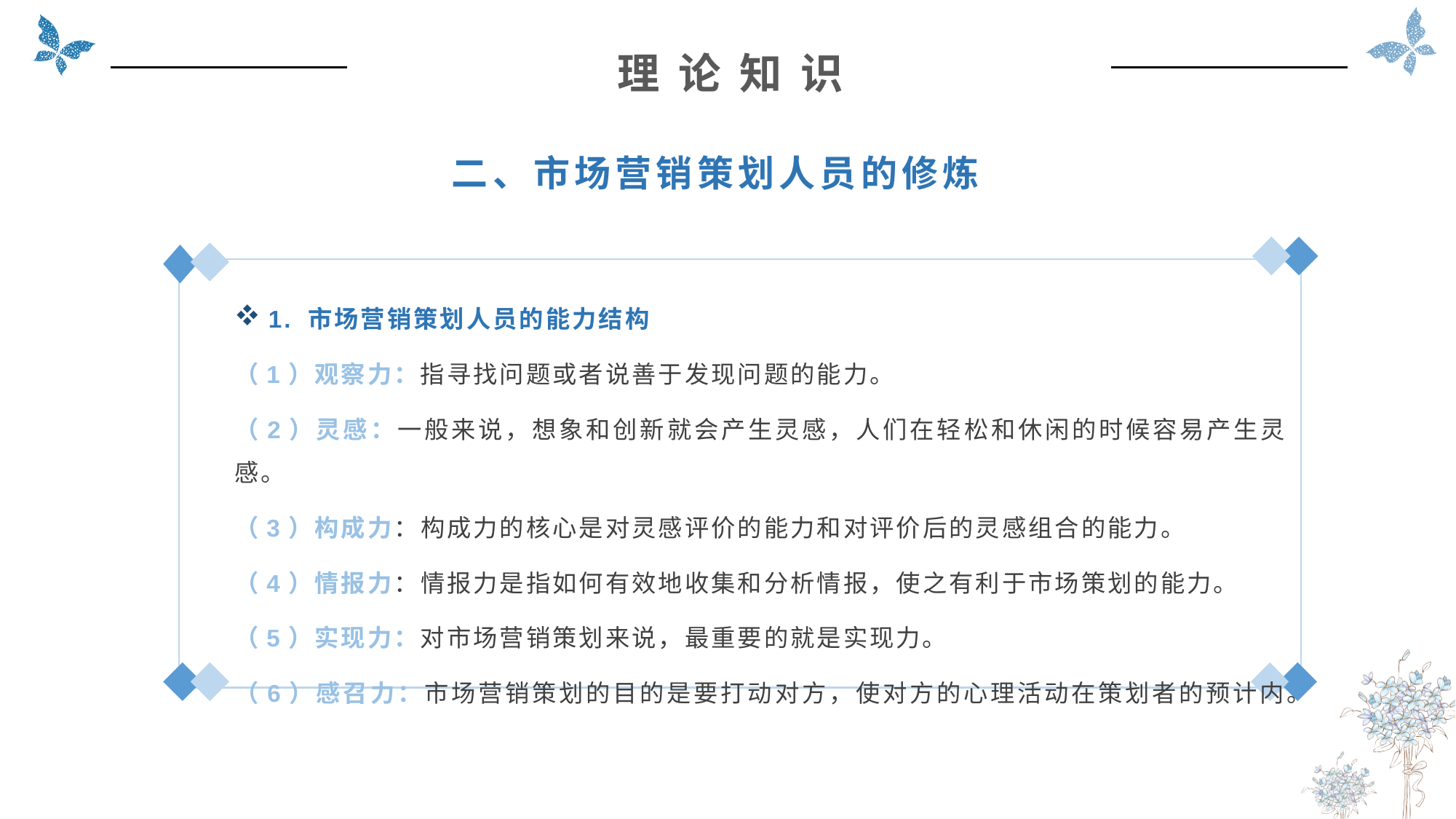

理 论 知 识
二、市场营销策划人员的修炼

1. 市场营销策划人员的能力结构
（1）观察力：指寻找问题或者说善于发现问题的能力。
（2）灵感：一般来说，想象和创新就会产生灵感，人们在轻松和休闲的时候容易产生灵感。
（3）构成力：构成力的核心是对灵感评价的能力和对评价后的灵感组合的能力。
（4）情报力：情报力是指如何有效地收集和分析情报，使之有利于市场策划的能力。
（5）实现力：对市场营销策划来说，最重要的就是实现力。
（6）感召力：市场营销策划的目的是要打动对方，使对方的心理活动在策划者的预计内。